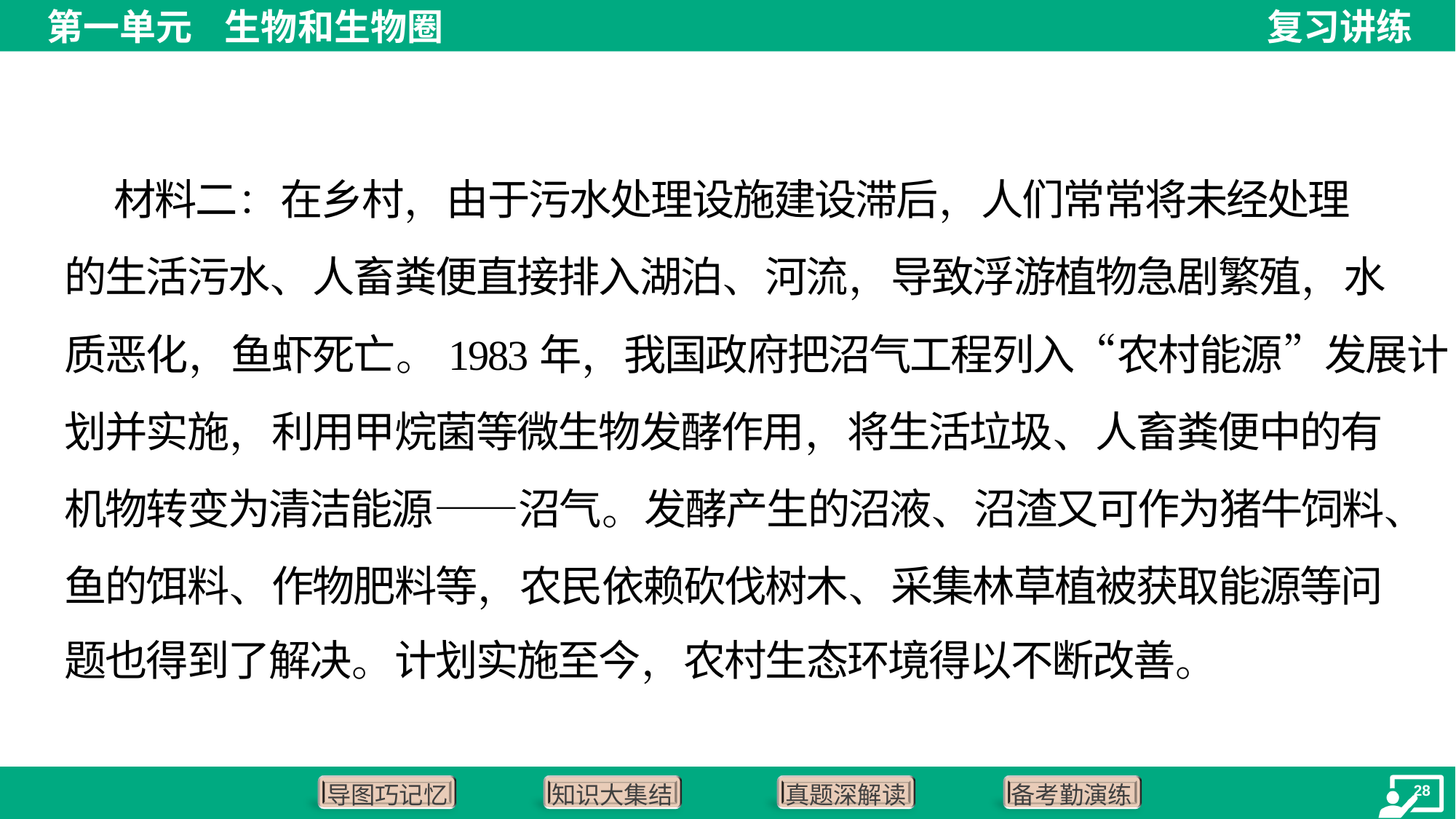

材料二：在乡村，由于污水处理设施建设滞后，人们常常将未经处理
的生活污水、人畜粪便直接排入湖泊、河流，导致浮游植物急剧繁殖，水
质恶化，鱼虾死亡。1983年，我国政府把沼气工程列入“农村能源”发展计
划并实施，利用甲烷菌等微生物发酵作用，将生活垃圾、人畜粪便中的有
机物转变为清洁能源——沼气。发酵产生的沼液、沼渣又可作为猪牛饲料、
鱼的饵料、作物肥料等，农民依赖砍伐树木、采集林草植被获取能源等问
题也得到了解决。计划实施至今，农村生态环境得以不断改善。